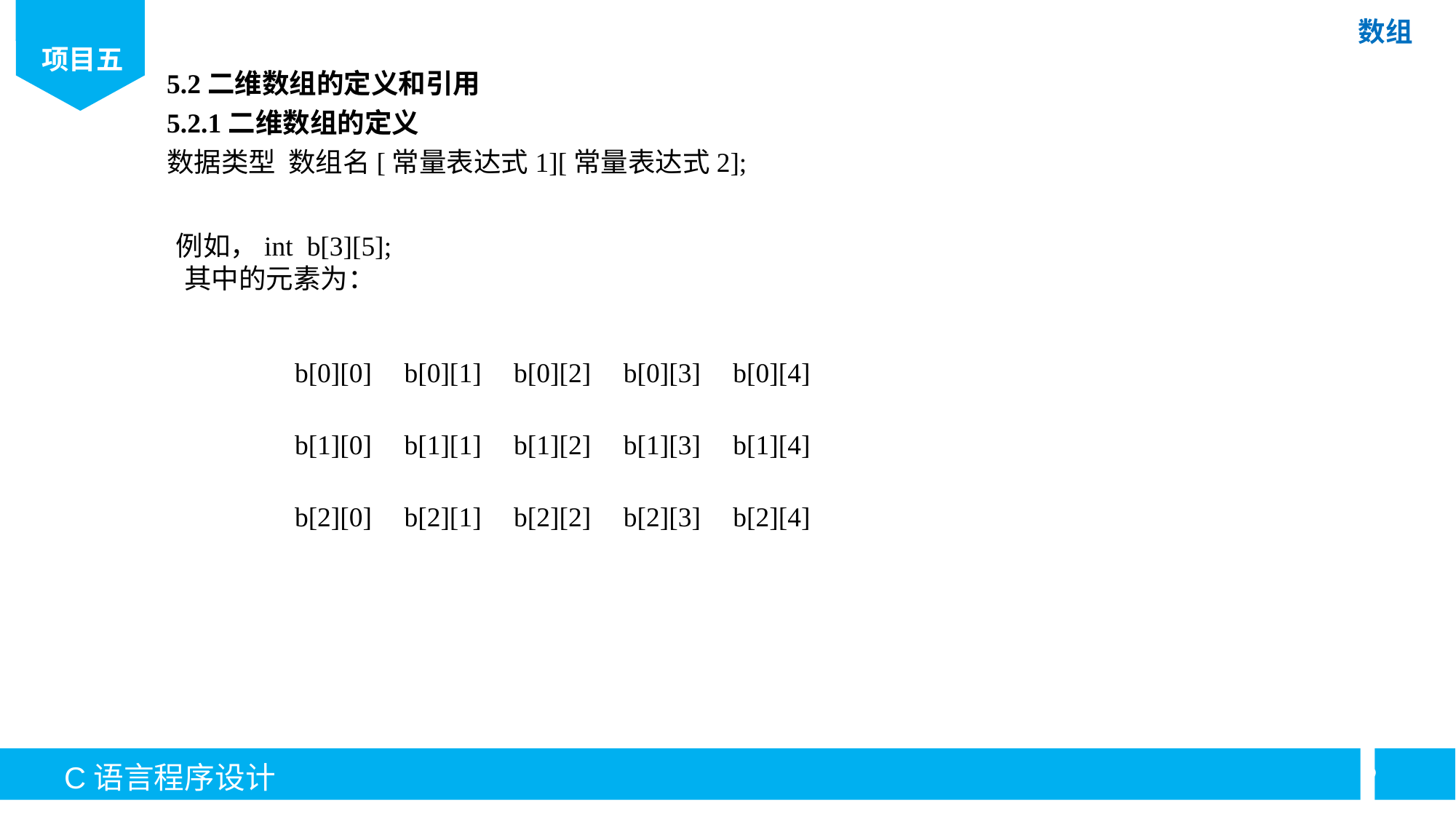

5.2二维数组的定义和引用
5.2.1二维数组的定义
数据类型  数组名[常量表达式1][常量表达式2];
例如，int  b[3][5];
   其中的元素为：
| b[0][0] | b[0][1] | b[0][2] | b[0][3] | b[0][4] |
| --- | --- | --- | --- | --- |
| b[1][0] | b[1][1] | b[1][2] | b[1][3] | b[1][4] |
| b[2][0] | b[2][1] | b[2][2] | b[2][3] | b[2][4] |